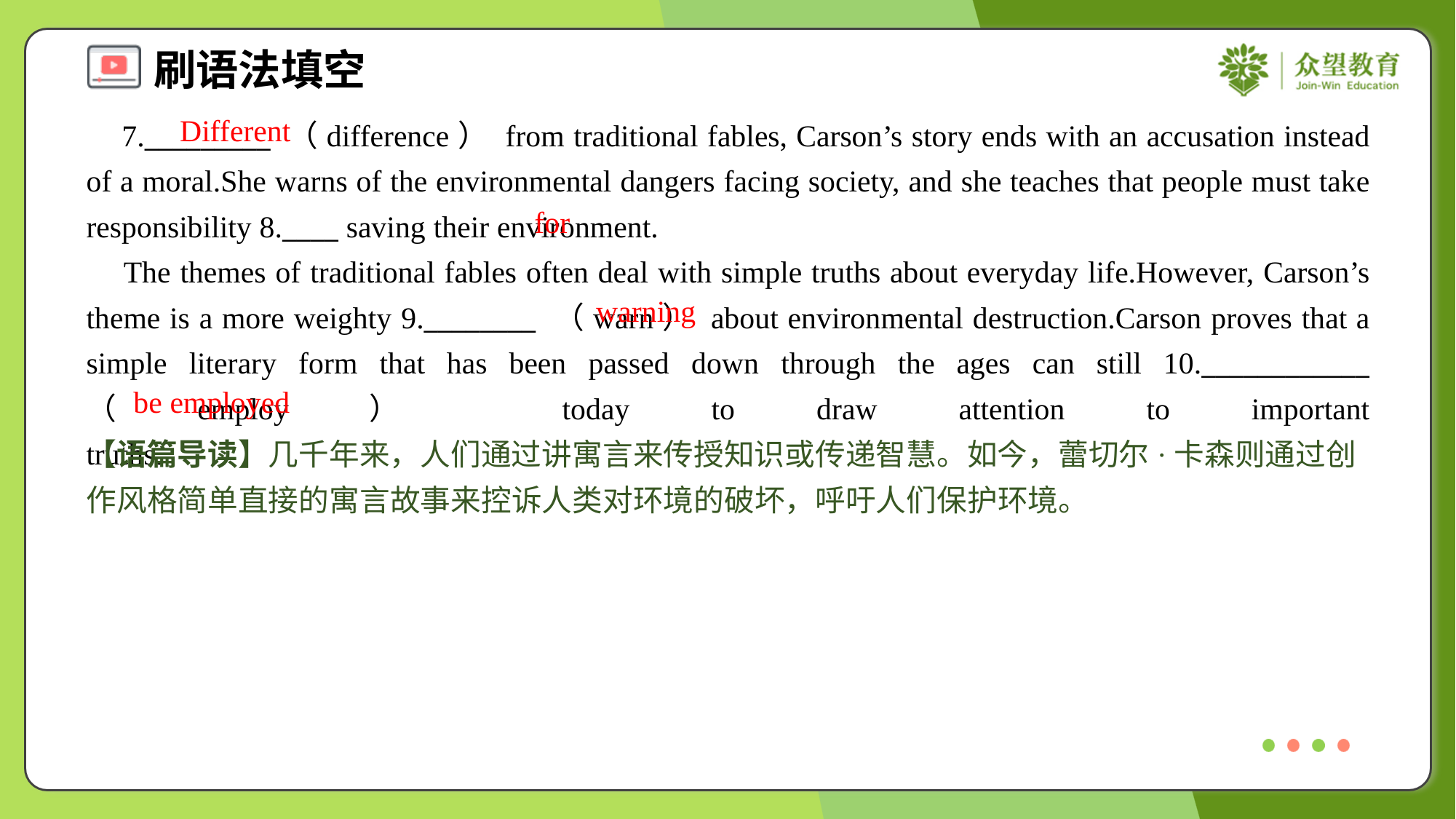

Different
    7._________ （difference） from traditional fables, Carson’s story ends with an accusation instead of a moral.She warns of the environmental dangers facing society, and she teaches that people must take responsibility 8.____ saving their environment.
    The themes of traditional fables often deal with simple truths about everyday life.However, Carson’s theme is a more weighty 9.________ （warn） about environmental destruction.Carson proves that a simple literary form that has been passed down through the ages can still 10.____________ （employ） today to draw attention to important truths.#1.4
for
warning
be employed
【语篇导读】几千年来，人们通过讲寓言来传授知识或传递智慧。如今，蕾切尔·卡森则通过创作风格简单直接的寓言故事来控诉人类对环境的破坏，呼吁人们保护环境。